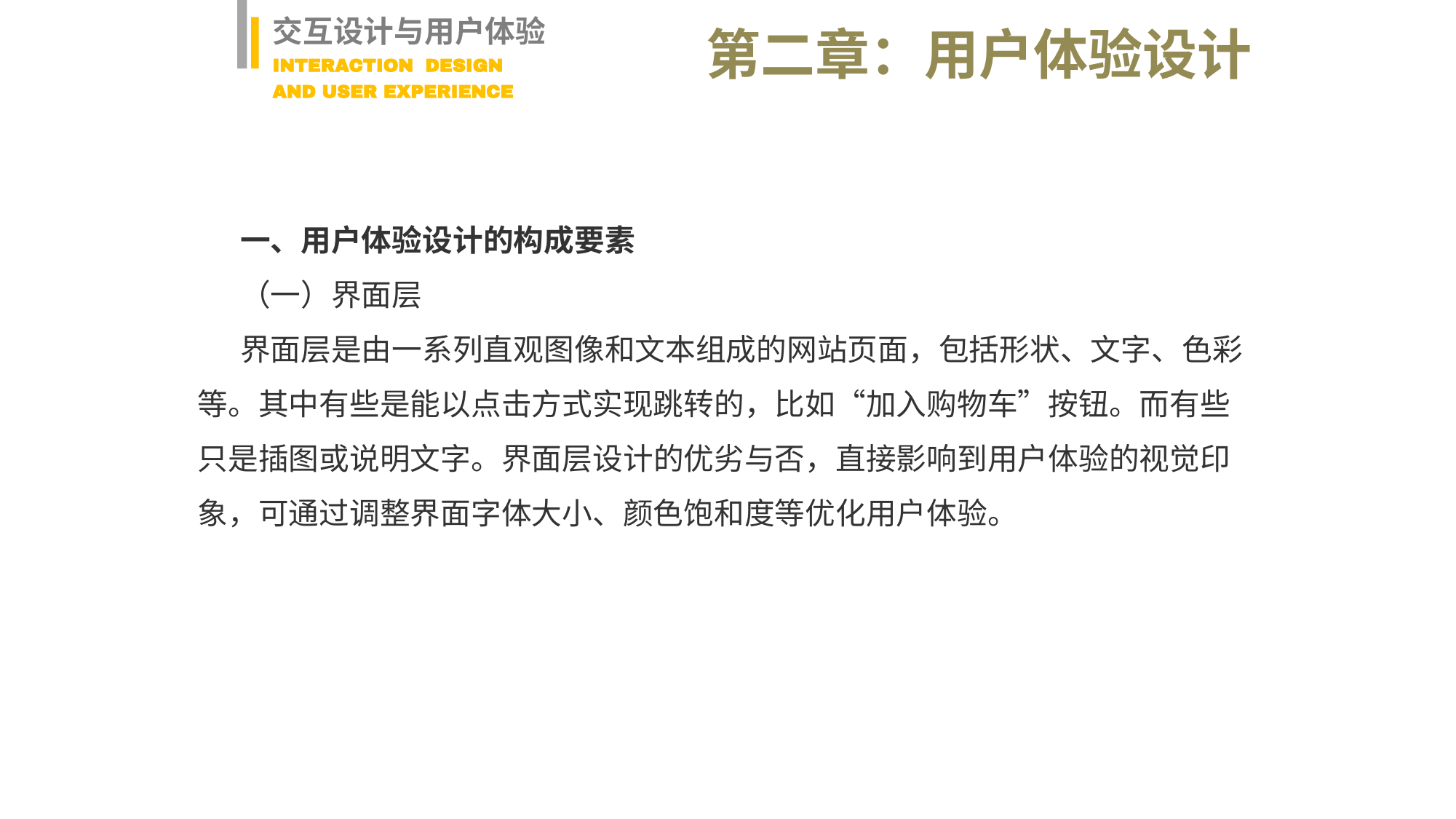

交互设计与用户体验
INTERACTION  DESIGN
AND USER EXPERIENCE
第二章：用户体验设计

一、用户体验设计的构成要素
（一）界面层
界面层是由一系列直观图像和文本组成的网站页面，包括形状、文字、色彩等。其中有些是能以点击方式实现跳转的，比如“加入购物车”按钮。而有些只是插图或说明文字。界面层设计的优劣与否，直接影响到用户体验的视觉印象，可通过调整界面字体大小、颜色饱和度等优化用户体验。